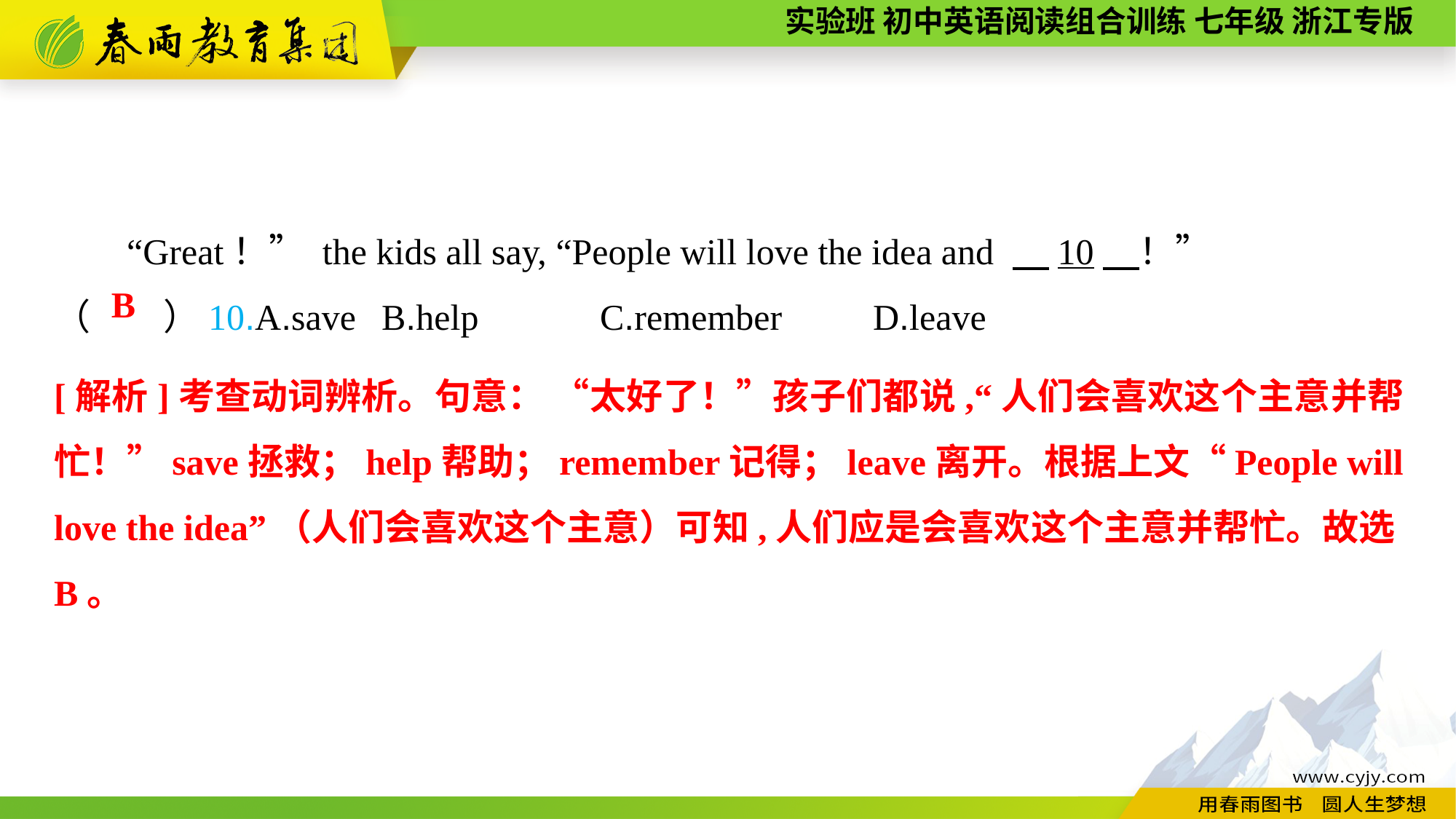

“Great！” the kids all say, “People will love the idea and 　10　！”
（　　）10.A.save	B.help		C.remember	      D.leave
B
[解析]考查动词辨析。句意： “太好了！”孩子们都说,“人们会喜欢这个主意并帮忙！”save拯救；help帮助；remember记得；leave离开。根据上文“People will love the idea”（人们会喜欢这个主意）可知,人们应是会喜欢这个主意并帮忙。故选B。